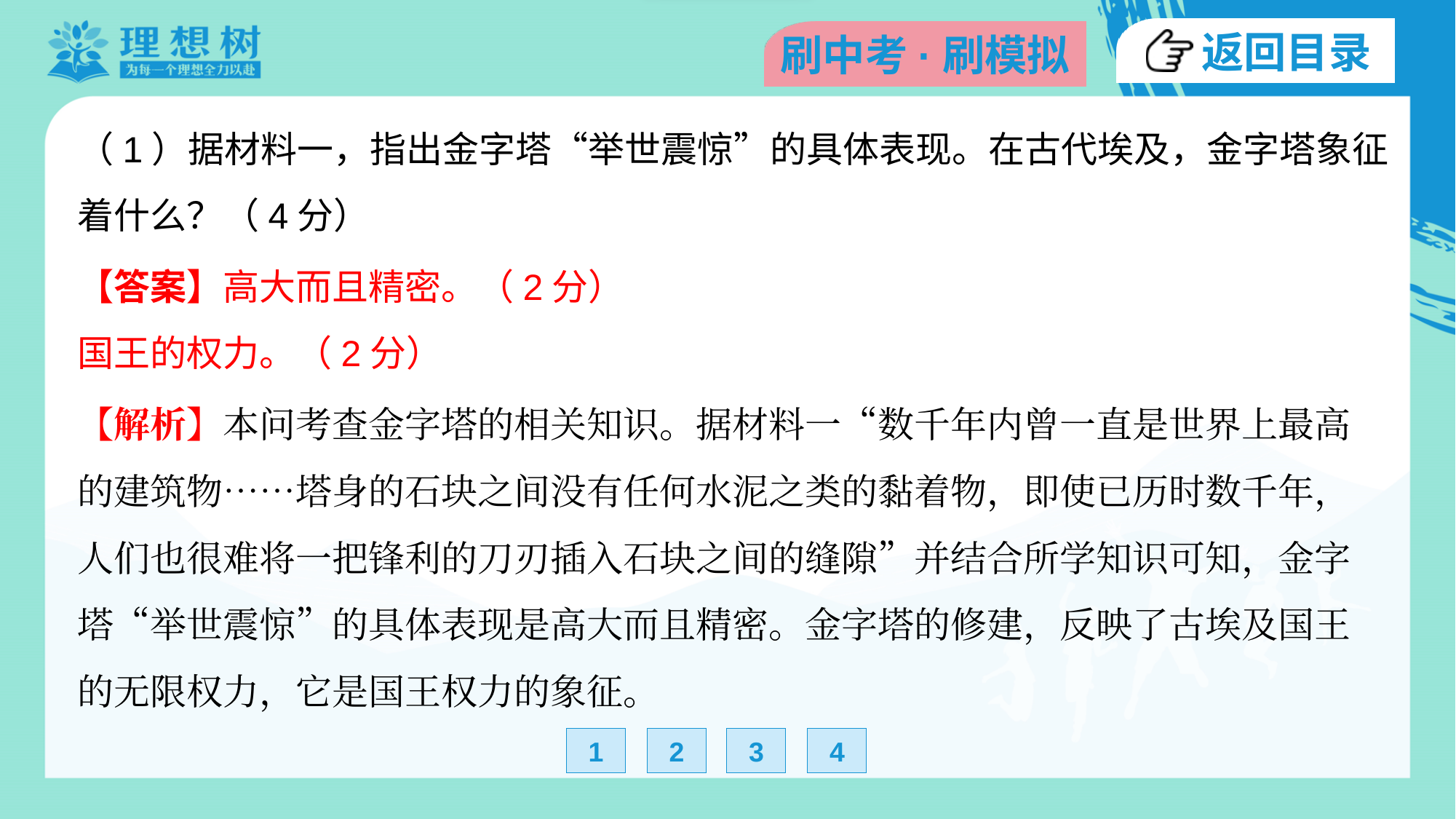

（1）据材料一，指出金字塔“举世震惊”的具体表现。在古代埃及，金字塔象征
着什么？（4分）
【答案】高大而且精密。（2分）
国王的权力。（2分）
【解析】本问考查金字塔的相关知识。据材料一“数千年内曾一直是世界上最高
的建筑物……塔身的石块之间没有任何水泥之类的黏着物，即使已历时数千年，
人们也很难将一把锋利的刀刃插入石块之间的缝隙”并结合所学知识可知，金字
塔“举世震惊”的具体表现是高大而且精密。金字塔的修建，反映了古埃及国王
的无限权力，它是国王权力的象征。